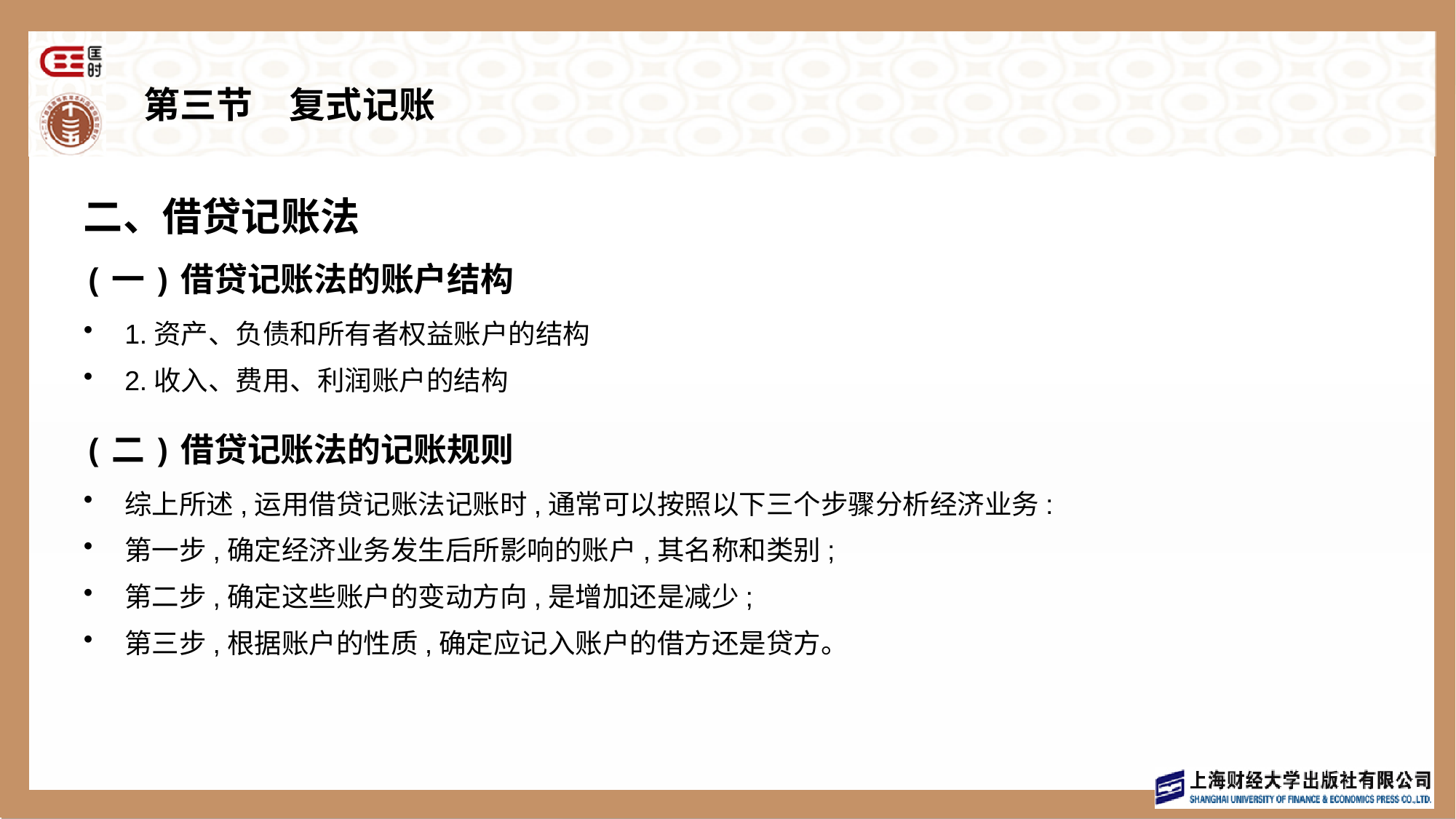

# 第三节　复式记账
二、借贷记账法
(一)借贷记账法的账户结构
1.资产、负债和所有者权益账户的结构
2.收入、费用、利润账户的结构
(二)借贷记账法的记账规则
综上所述,运用借贷记账法记账时,通常可以按照以下三个步骤分析经济业务:
第一步,确定经济业务发生后所影响的账户,其名称和类别;
第二步,确定这些账户的变动方向,是增加还是减少;
第三步,根据账户的性质,确定应记入账户的借方还是贷方。